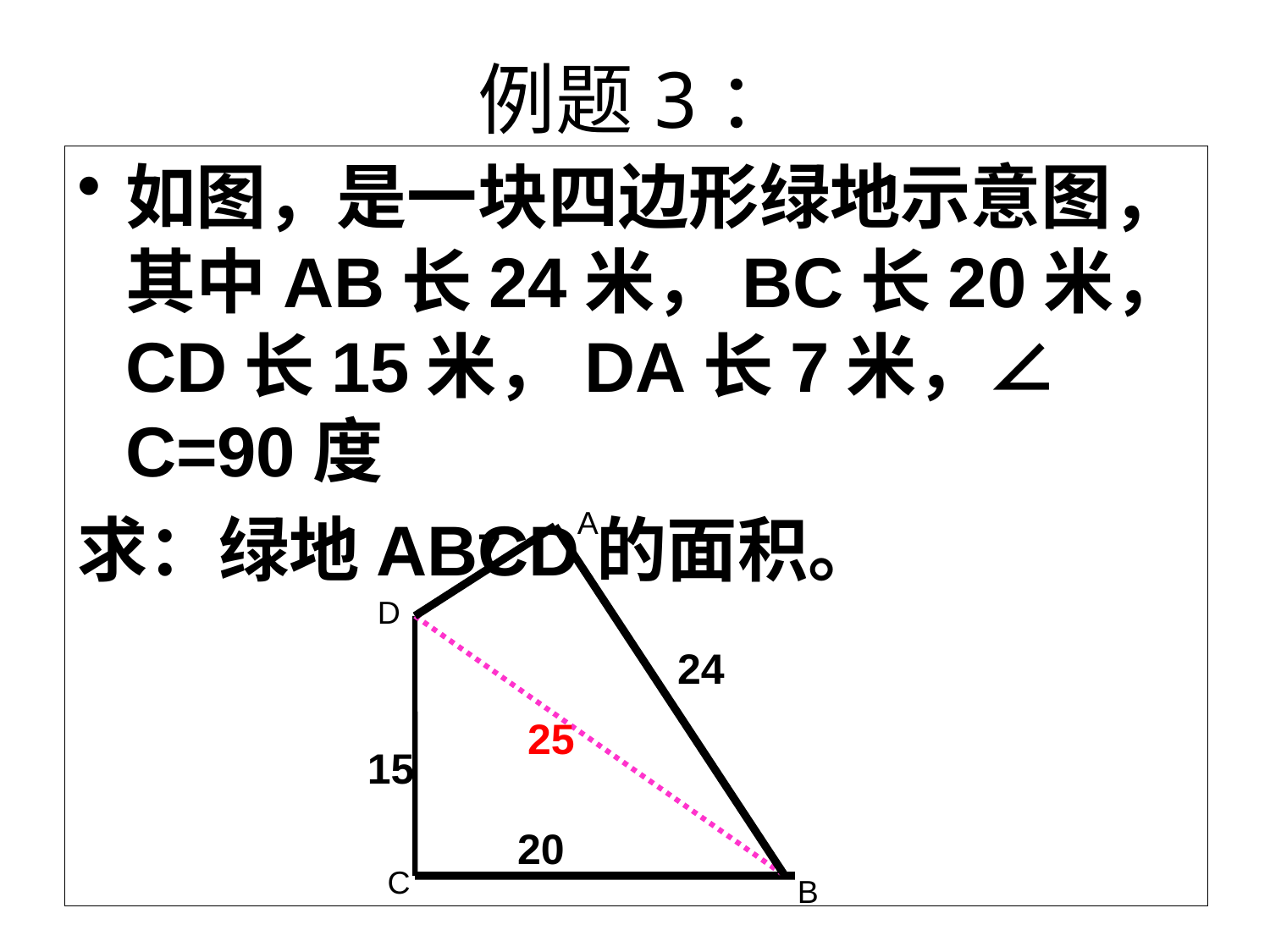

# 例题3：
如图，是一块四边形绿地示意图，其中AB长24米，BC长20米，CD长15米，DA长7米，∠ C=90度
求：绿地ABCD的面积。

A
7

D

24
25
15
20
C
B